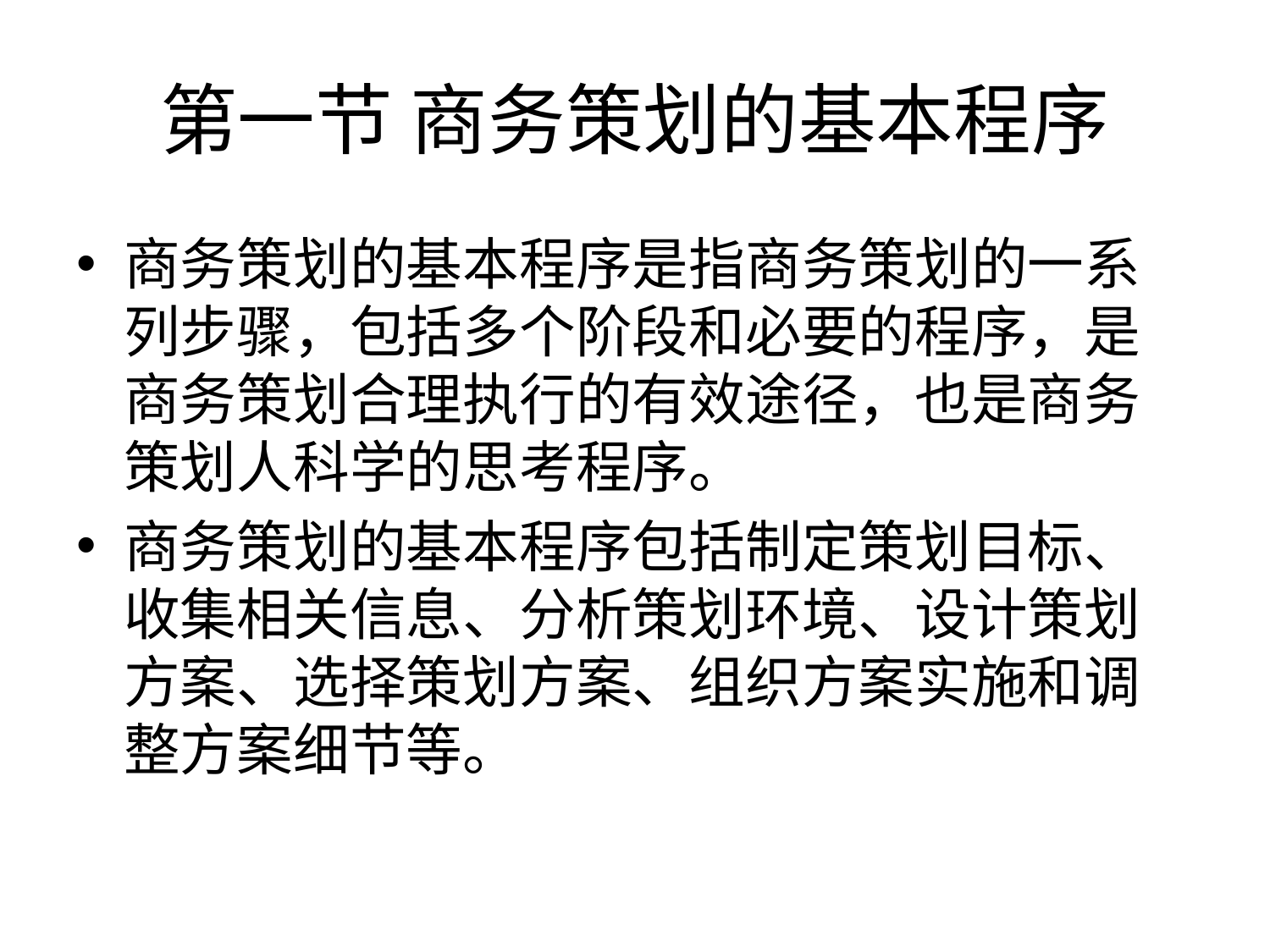

# 第一节 商务策划的基本程序
商务策划的基本程序是指商务策划的一系列步骤，包括多个阶段和必要的程序，是商务策划合理执行的有效途径，也是商务策划人科学的思考程序。
商务策划的基本程序包括制定策划目标、收集相关信息、分析策划环境、设计策划方案、选择策划方案、组织方案实施和调整方案细节等。